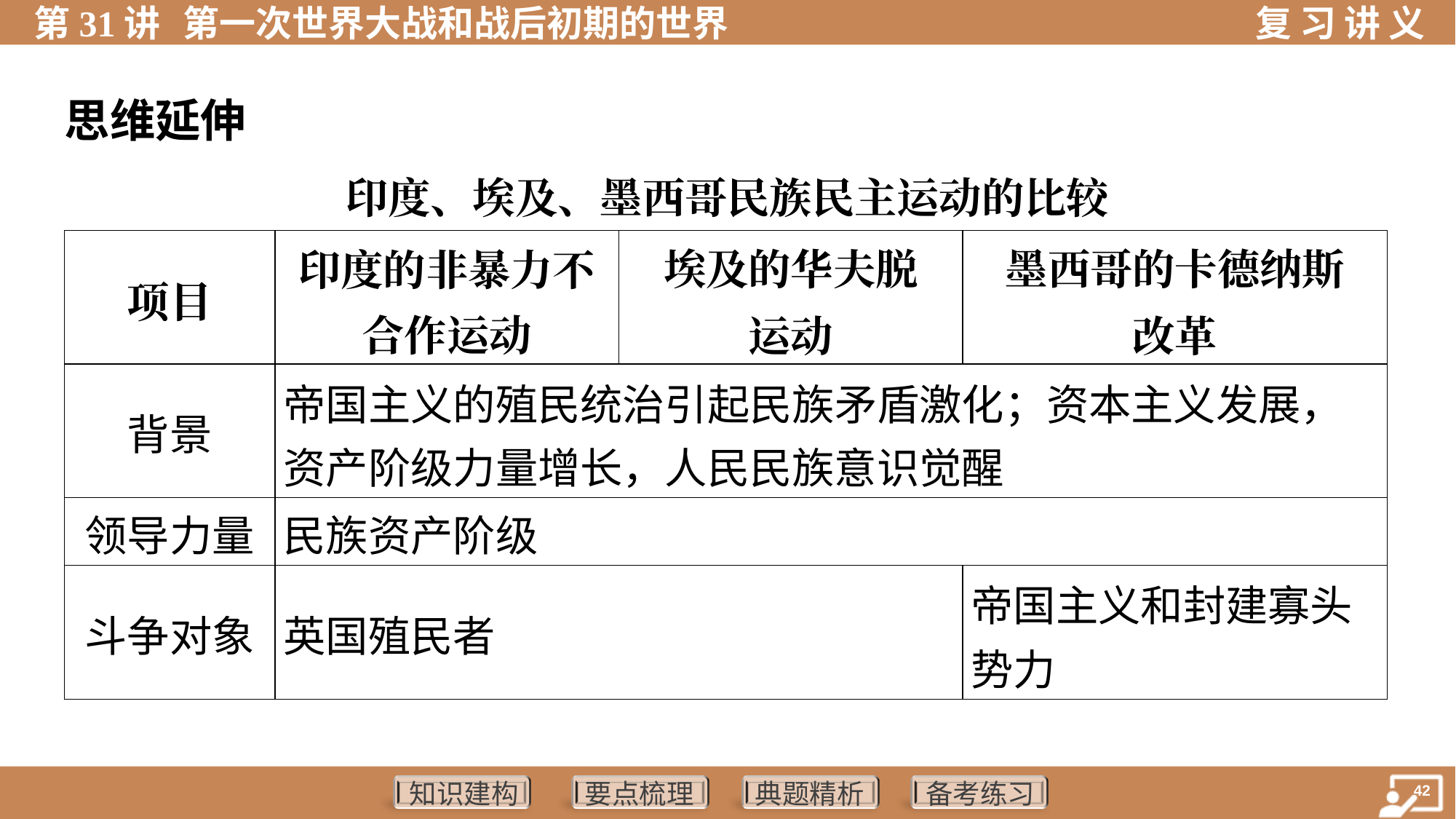

思维延伸
印度、埃及、墨西哥民族民主运动的比较
| 项目 | 印度的非暴力不 合作运动 | 埃及的华夫脱 运动 | 墨西哥的卡德纳斯 改革 |
| --- | --- | --- | --- |
| 背景 | 帝国主义的殖民统治引起民族矛盾激化；资本主义发展， 资产阶级力量增长，人民民族意识觉醒 |  |  |
| 领导力量 | 民族资产阶级 |  |  |
| 斗争对象 | 英国殖民者 |  | 帝国主义和封建寡头 势力 |